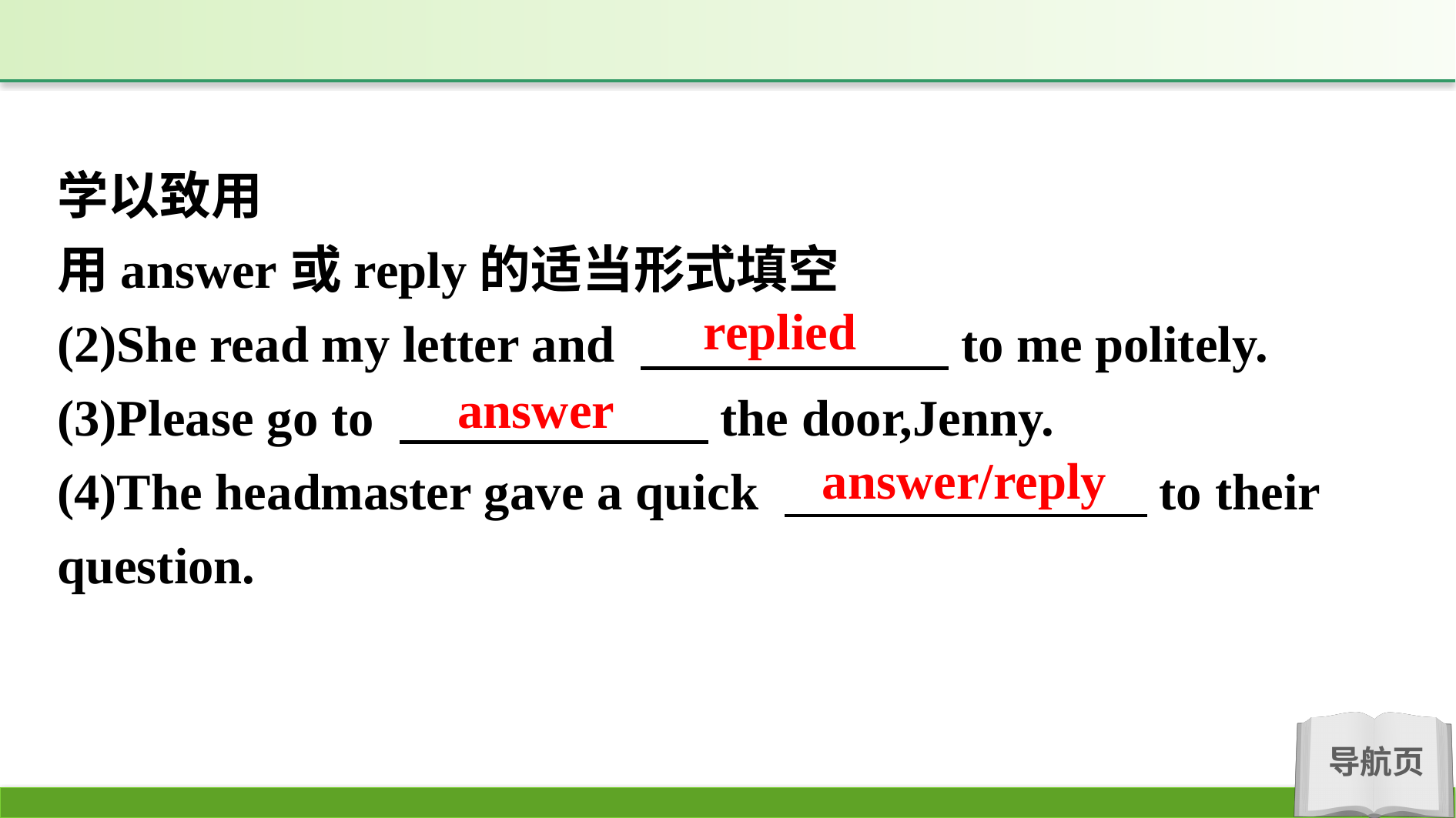

学以致用
用answer或reply的适当形式填空
(2)She read my letter and 　　　　　　to me politely.
(3)Please go to 　　　　　　the door,Jenny.
(4)The headmaster gave a quick 　　　         　　to their question.
replied
answer
answer/reply